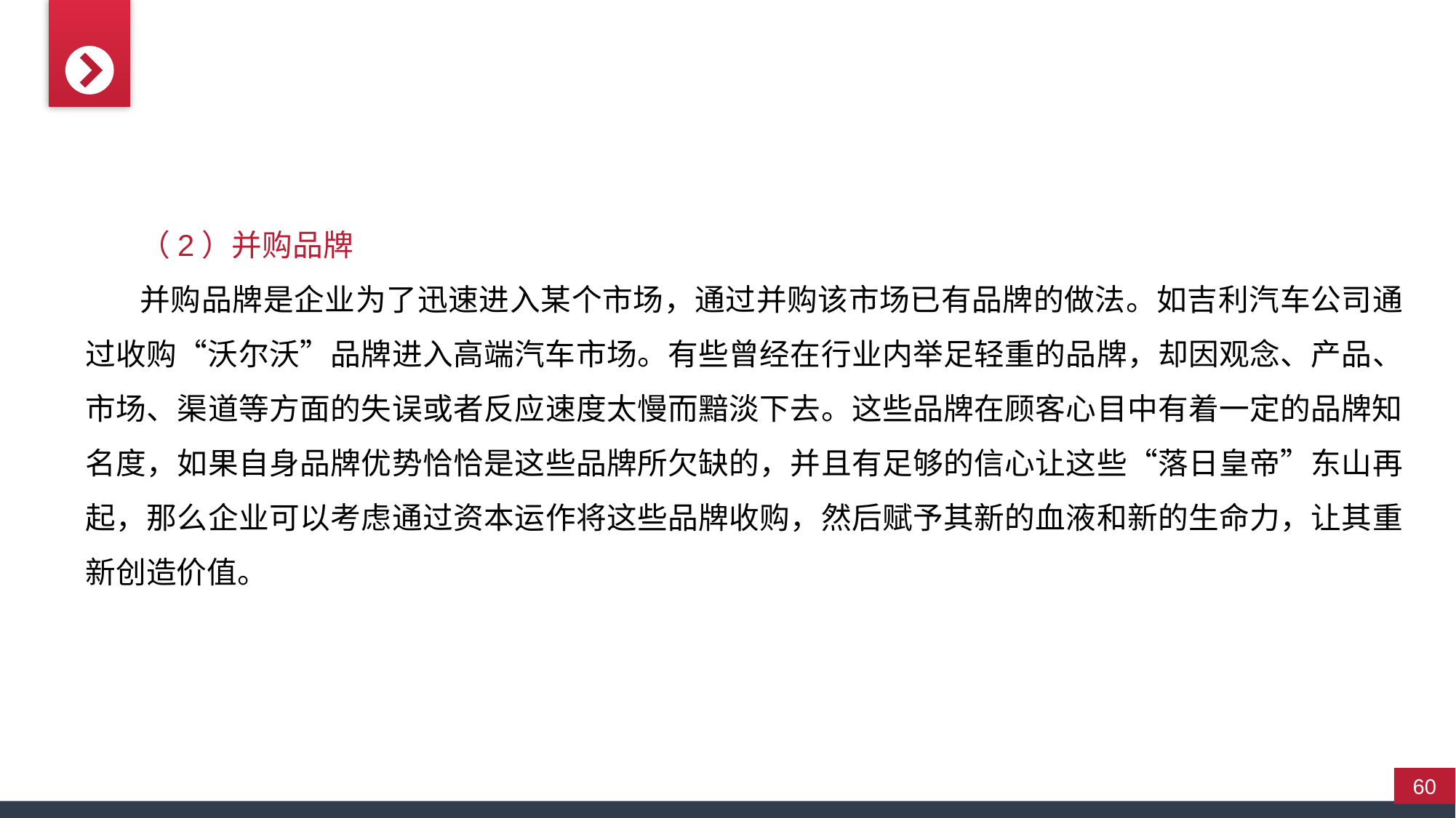

（2）并购品牌
并购品牌是企业为了迅速进入某个市场，通过并购该市场已有品牌的做法。如吉利汽车公司通过收购“沃尔沃”品牌进入高端汽车市场。有些曾经在行业内举足轻重的品牌，却因观念、产品、市场、渠道等方面的失误或者反应速度太慢而黯淡下去。这些品牌在顾客心目中有着一定的品牌知名度，如果自身品牌优势恰恰是这些品牌所欠缺的，并且有足够的信心让这些“落日皇帝”东山再起，那么企业可以考虑通过资本运作将这些品牌收购，然后赋予其新的血液和新的生命力，让其重新创造价值。